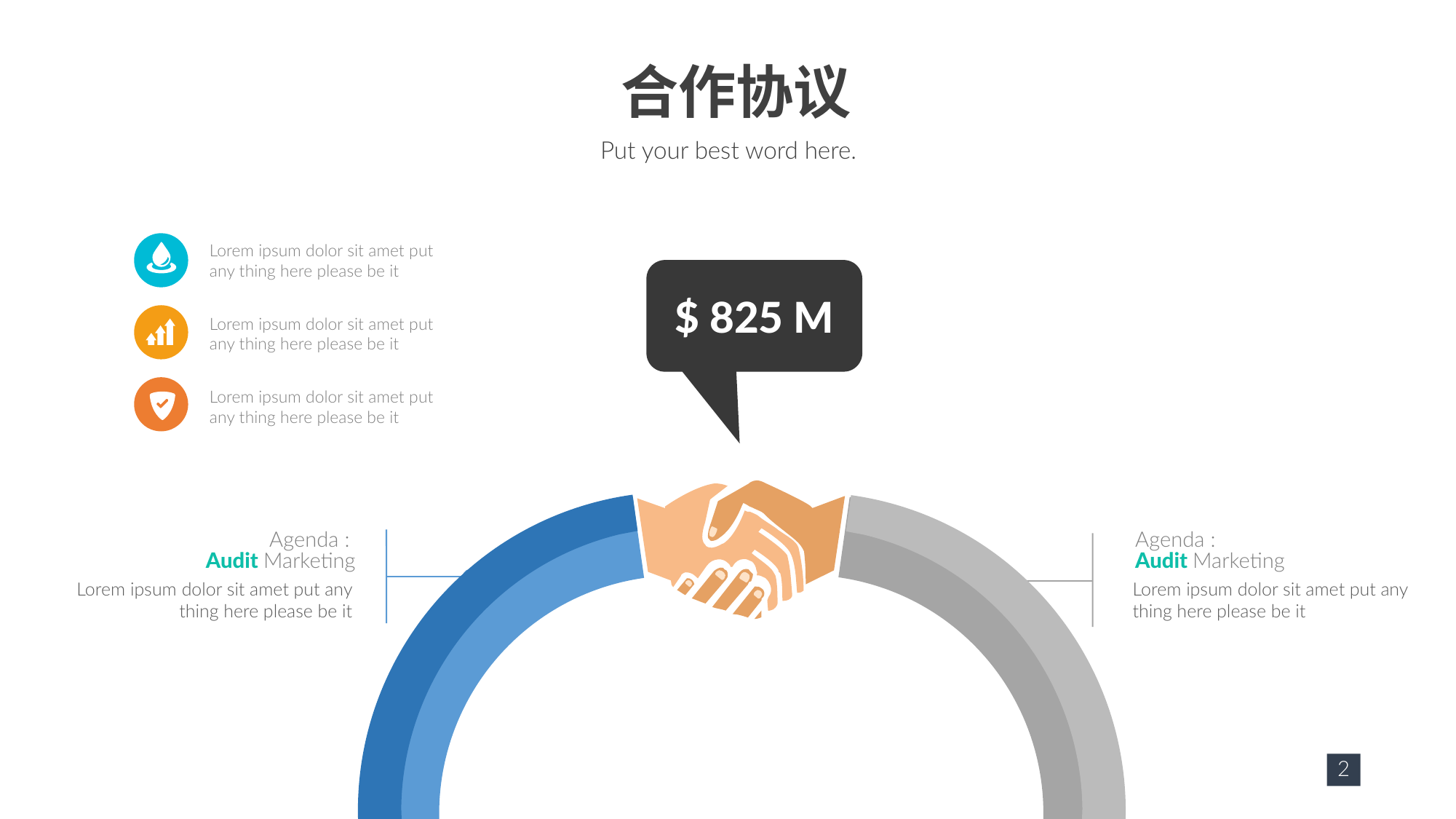

合作协议
Put your best word here.

Lorem ipsum dolor sit amet put any thing here please be it
$ 825 M

Lorem ipsum dolor sit amet put any thing here please be it

Lorem ipsum dolor sit amet put any thing here please be it

Agenda :
Audit Marketing
Lorem ipsum dolor sit amet put any thing here please be it
Agenda :
Audit Marketing
Lorem ipsum dolor sit amet put any thing here please be it

2